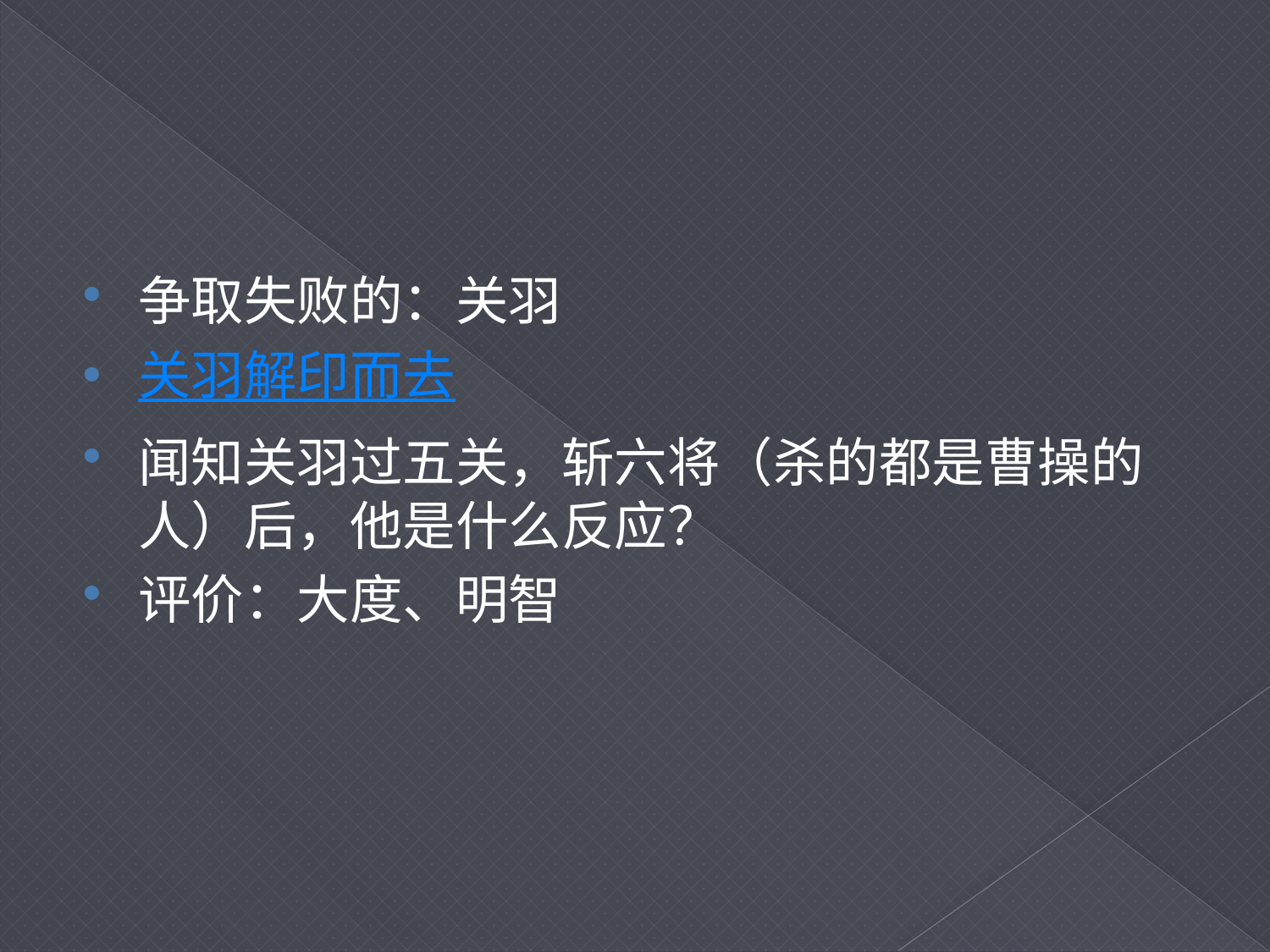

争取失败的：关羽
关羽解印而去
闻知关羽过五关，斩六将（杀的都是曹操的人）后，他是什么反应？
评价：大度、明智